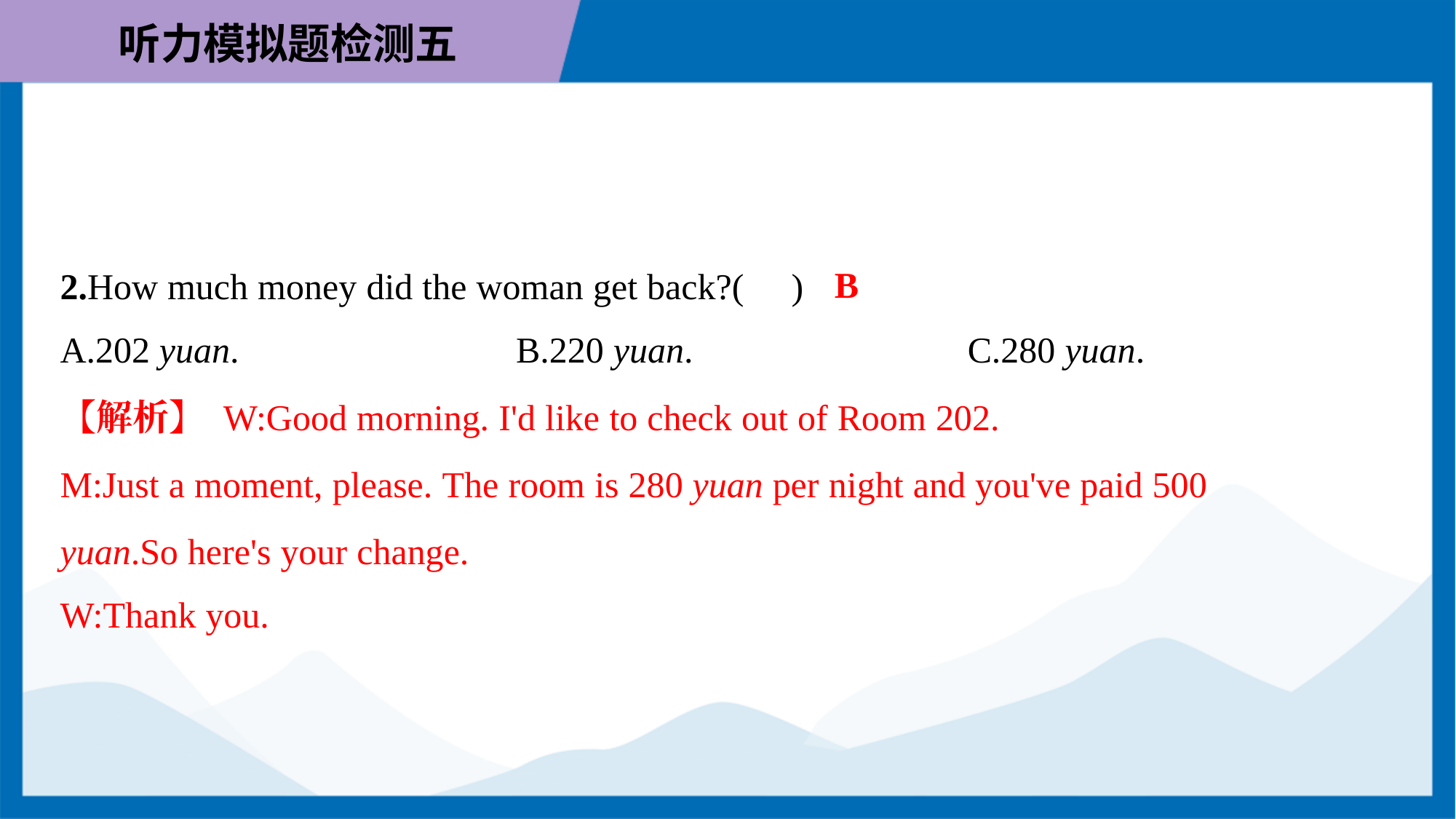

B
2.How much money did the woman get back?(     )
A.202 yuan.	B.220 yuan.	C.280 yuan.
【解析】 W:Good morning. I'd like to check out of Room 202.
M:Just a moment, please. The room is 280 yuan per night and you've paid 500
yuan.So here's your change.
W:Thank you.